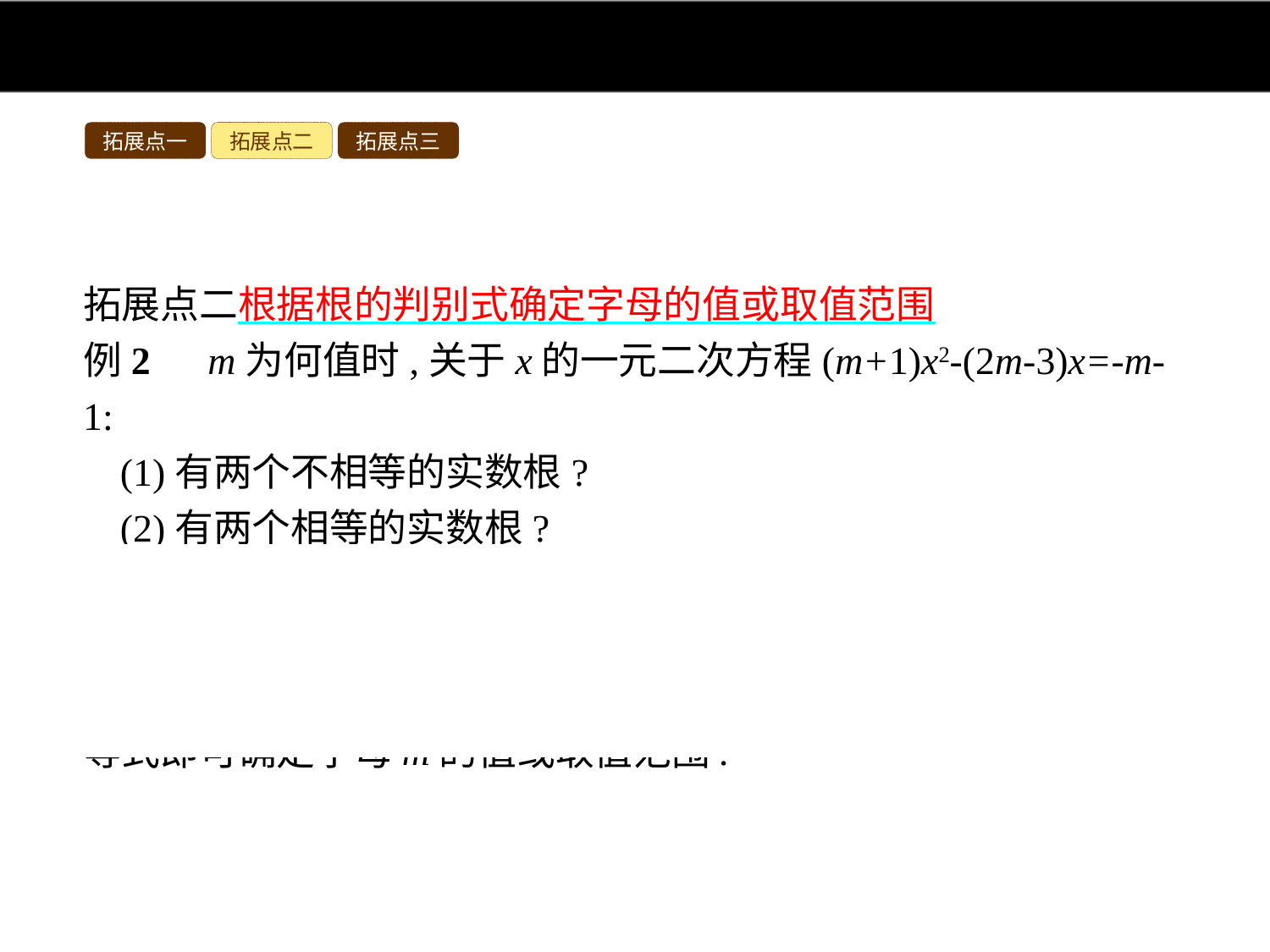

拓展点一
拓展点二
拓展点三
拓展点二根据根的判别式确定字母的值或取值范围
例2　m为何值时,关于x的一元二次方程(m+1)x2-(2m-3)x=-m-1:
(1)有两个不相等的实数根?
(2)有两个相等的实数根?
(3)没有实数根?
分析:回答各个问题,只要根据方程的根的情况,确定判别式Δ=b2-4ac的取值,列出相应的方程或不等式,解相应的方程或不等式即可确定字母m的值或取值范围.